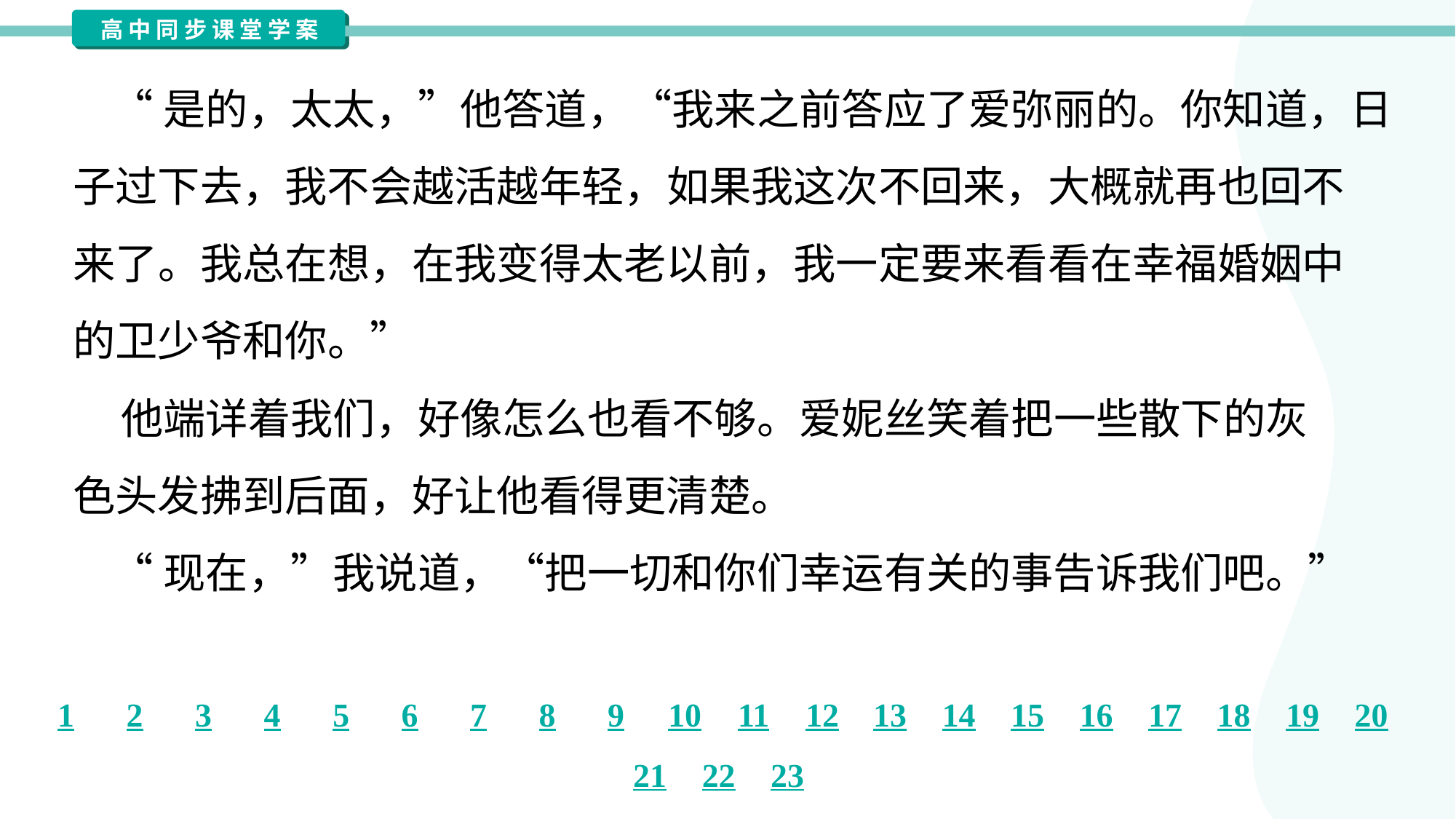

“是的，太太，”他答道，“我来之前答应了爱弥丽的。你知道，日
子过下去，我不会越活越年轻，如果我这次不回来，大概就再也回不
来了。我总在想，在我变得太老以前，我一定要来看看在幸福婚姻中
的卫少爷和你。”
    他端详着我们，好像怎么也看不够。爱妮丝笑着把一些散下的灰
色头发拂到后面，好让他看得更清楚。
    “现在，”我说道，“把一切和你们幸运有关的事告诉我们吧。”